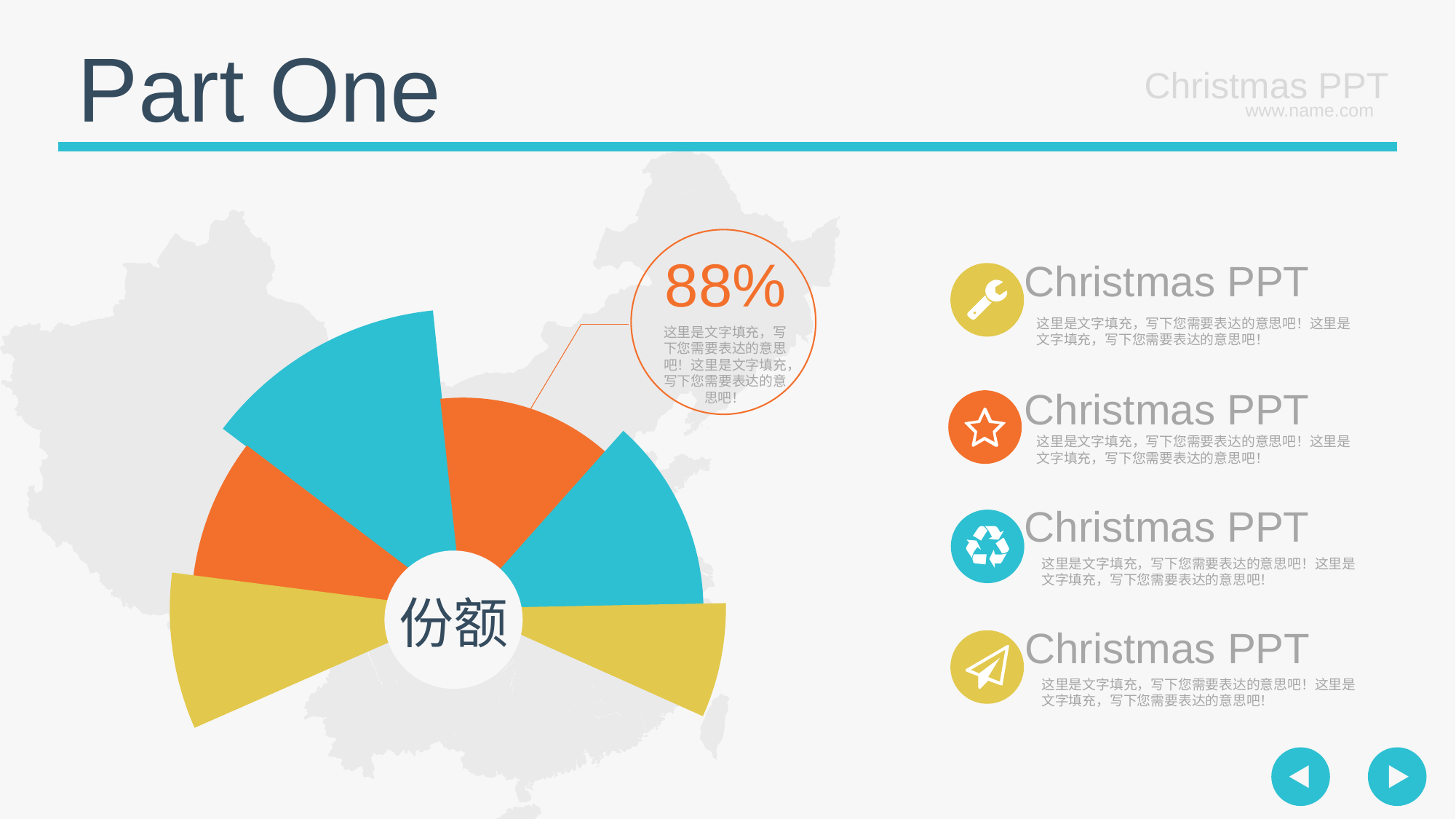

Part One
Christmas PPT
www.name.com

88%
Christmas PPT

这里是文字填充，写下您需要表达的意思吧！这里是文字填充，写下您需要表达的意思吧！
这里是文字填充，写下您需要表达的意思吧！这里是文字填充，写下您需要表达的意思吧！
Christmas PPT

这里是文字填充，写下您需要表达的意思吧！这里是文字填充，写下您需要表达的意思吧！
Christmas PPT

这里是文字填充，写下您需要表达的意思吧！这里是文字填充，写下您需要表达的意思吧！

份额
Christmas PPT

这里是文字填充，写下您需要表达的意思吧！这里是文字填充，写下您需要表达的意思吧！